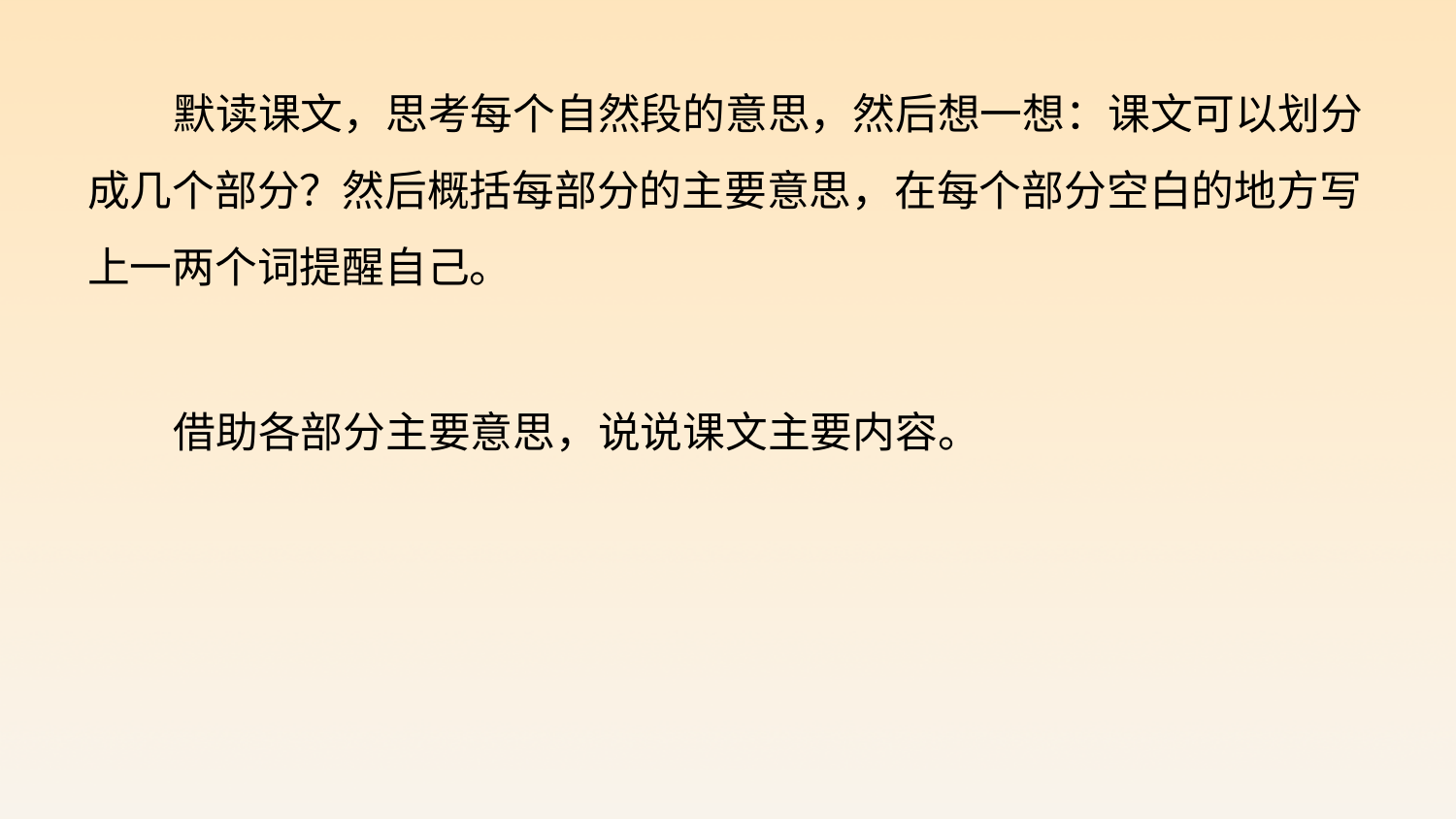

默读课文，思考每个自然段的意思，然后想一想：课文可以划分成几个部分？然后概括每部分的主要意思，在每个部分空白的地方写上一两个词提醒自己。

        借助各部分主要意思，说说课文主要内容。